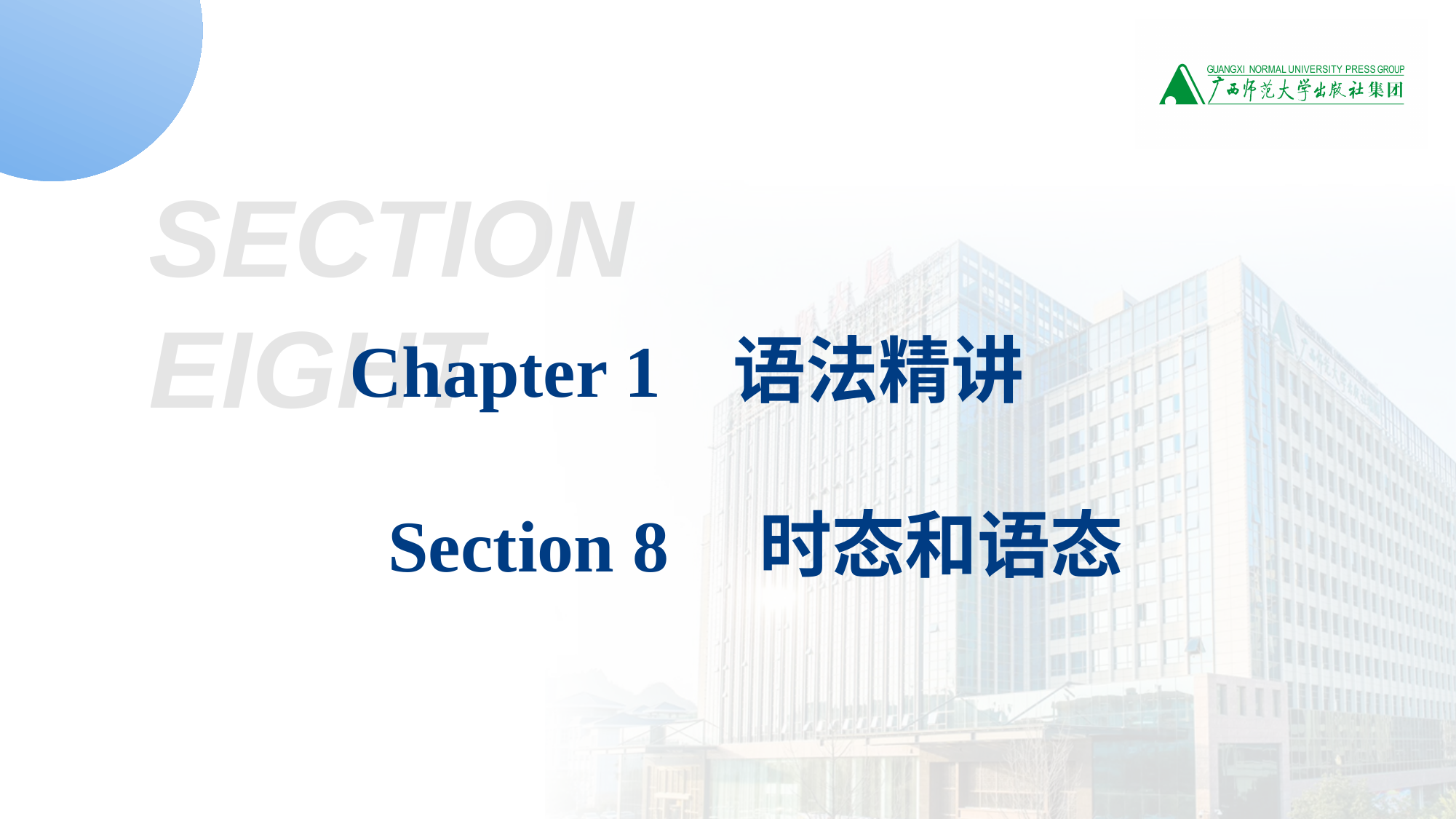

SECTION EIGHT
Chapter 1   语法精讲

   Section 8    时态和语态